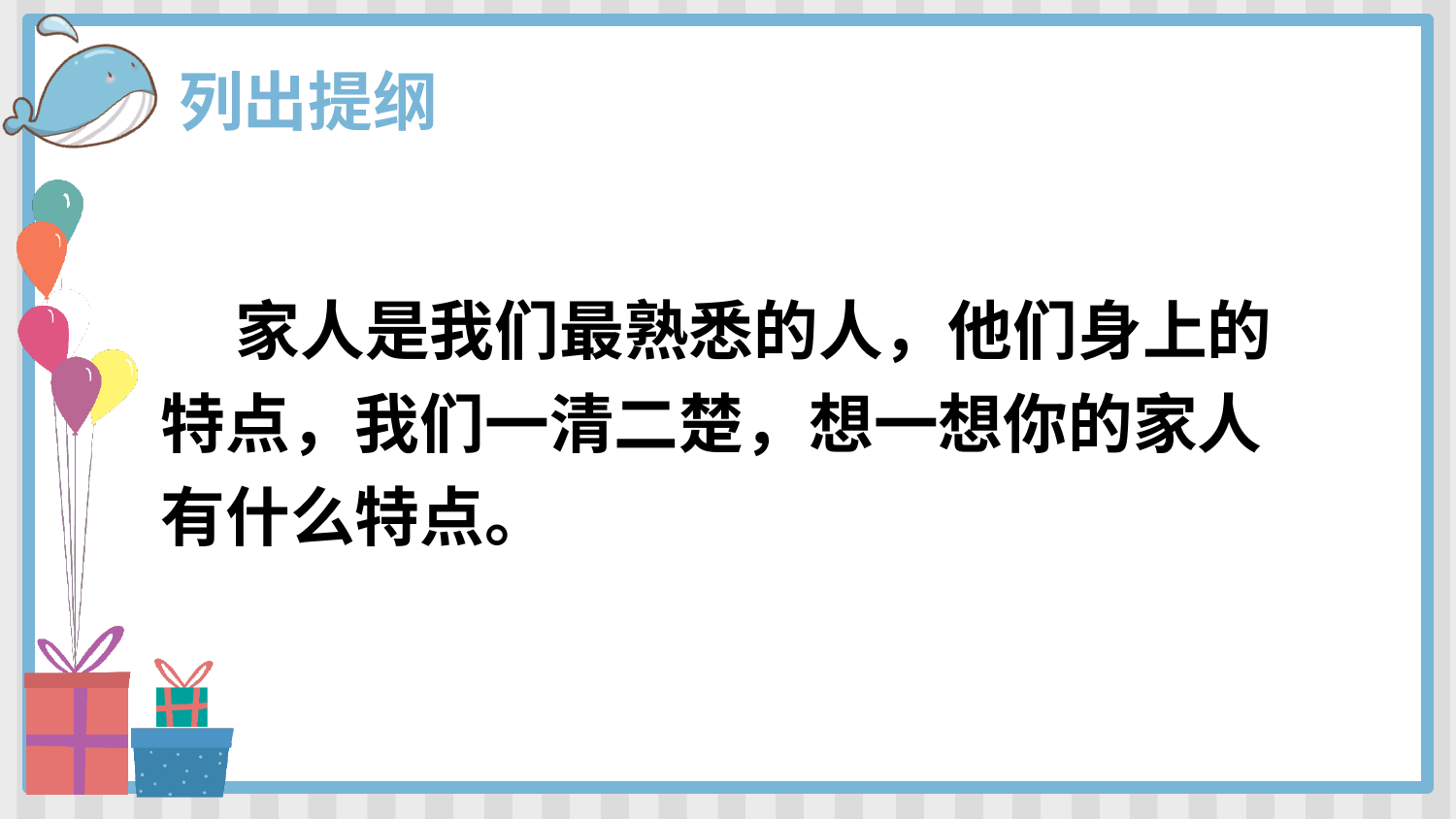

列出提纲
    家人是我们最熟悉的人，他们身上的特点，我们一清二楚，想一想你的家人有什么特点。